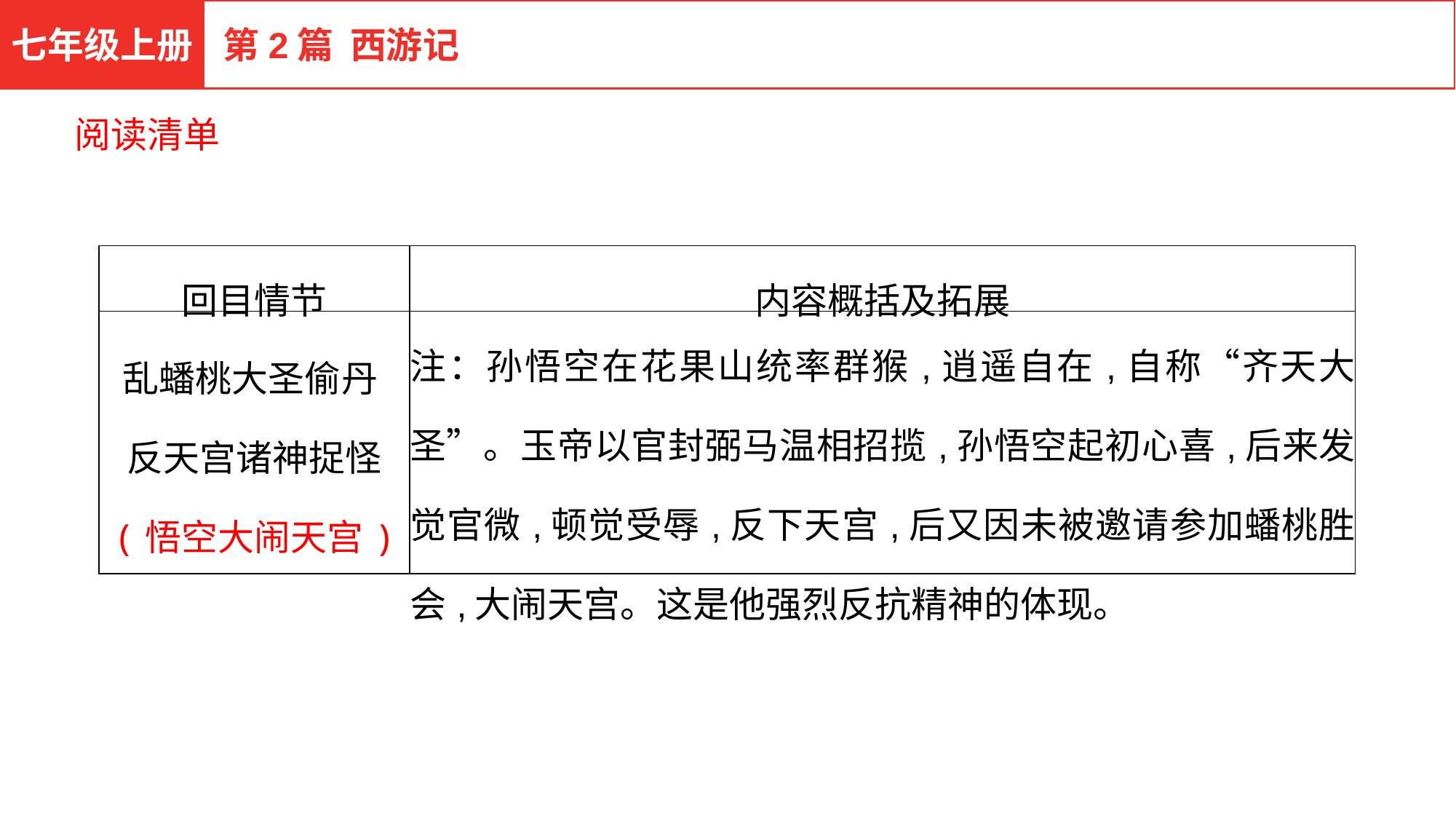

七年级上册
第2篇  西游记
阅读清单
| 回目情节 | 内容概括及拓展 |
| --- | --- |
| 乱蟠桃大圣偷丹 反天宫诸神捉怪 (悟空大闹天宫) | 注：孙悟空在花果山统率群猴,逍遥自在,自称“齐天大圣”。玉帝以官封弼马温相招揽,孙悟空起初心喜,后来发觉官微,顿觉受辱,反下天宫,后又因未被邀请参加蟠桃胜会,大闹天宫。这是他强烈反抗精神的体现。 |